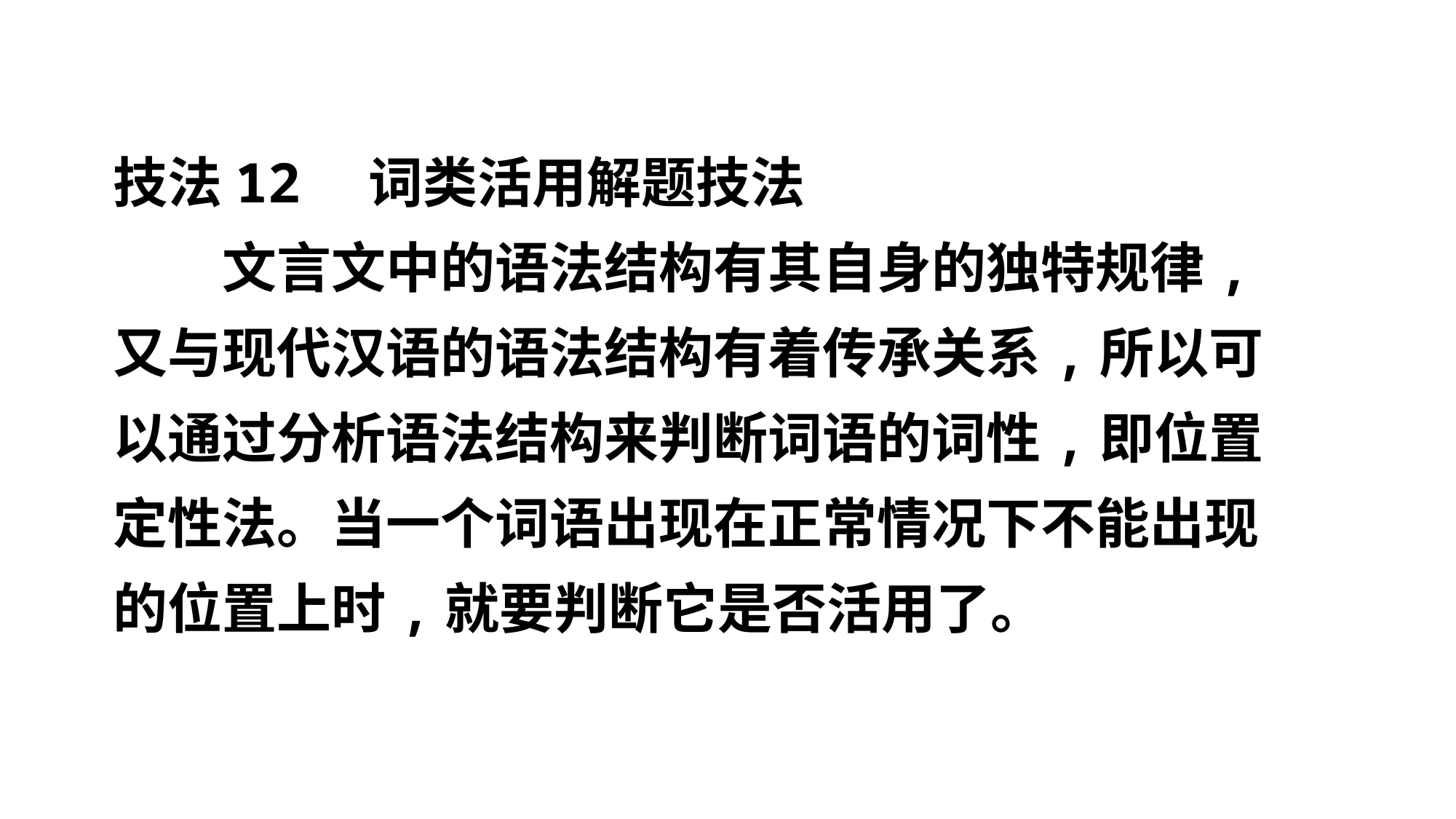

技法12　词类活用解题技法
　　文言文中的语法结构有其自身的独特规律,又与现代汉语的语法结构有着传承关系,所以可以通过分析语法结构来判断词语的词性,即位置定性法。当一个词语出现在正常情况下不能出现的位置上时,就要判断它是否活用了。